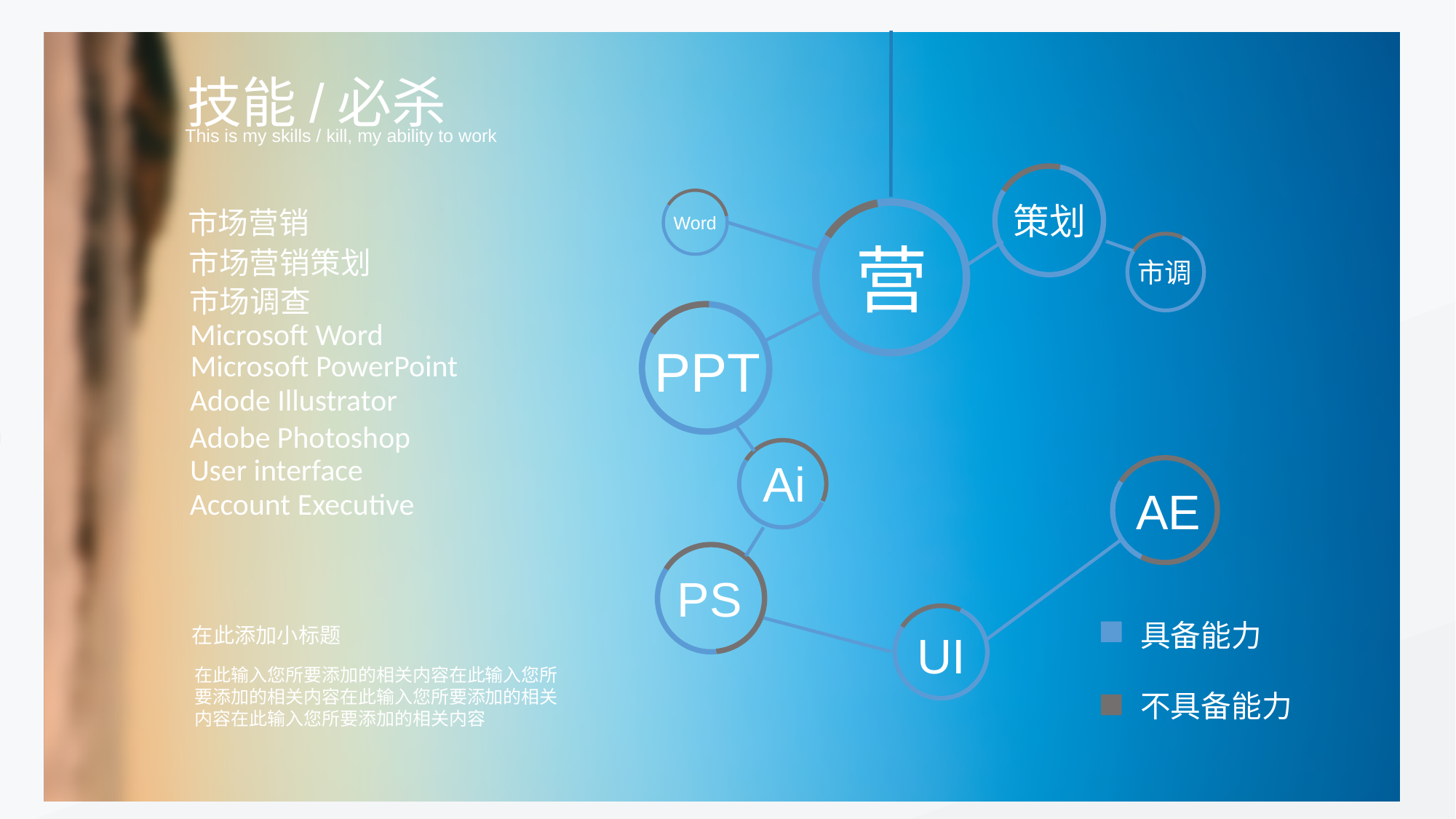

策划
Word
营
市调
PPT
Ai
AE
PS
UI
技能/必杀
This is my skills / kill, my ability to work
市场营销
市场营销策划
市场调查
Microsoft Word
Microsoft PowerPoint
Adode Illustrator
Adobe Photoshop
User interface
Account Executive

具备能力

不具备能力

在此添加小标题
在此输入您所要添加的相关内容在此输入您所要添加的相关内容在此输入您所要添加的相关内容在此输入您所要添加的相关内容